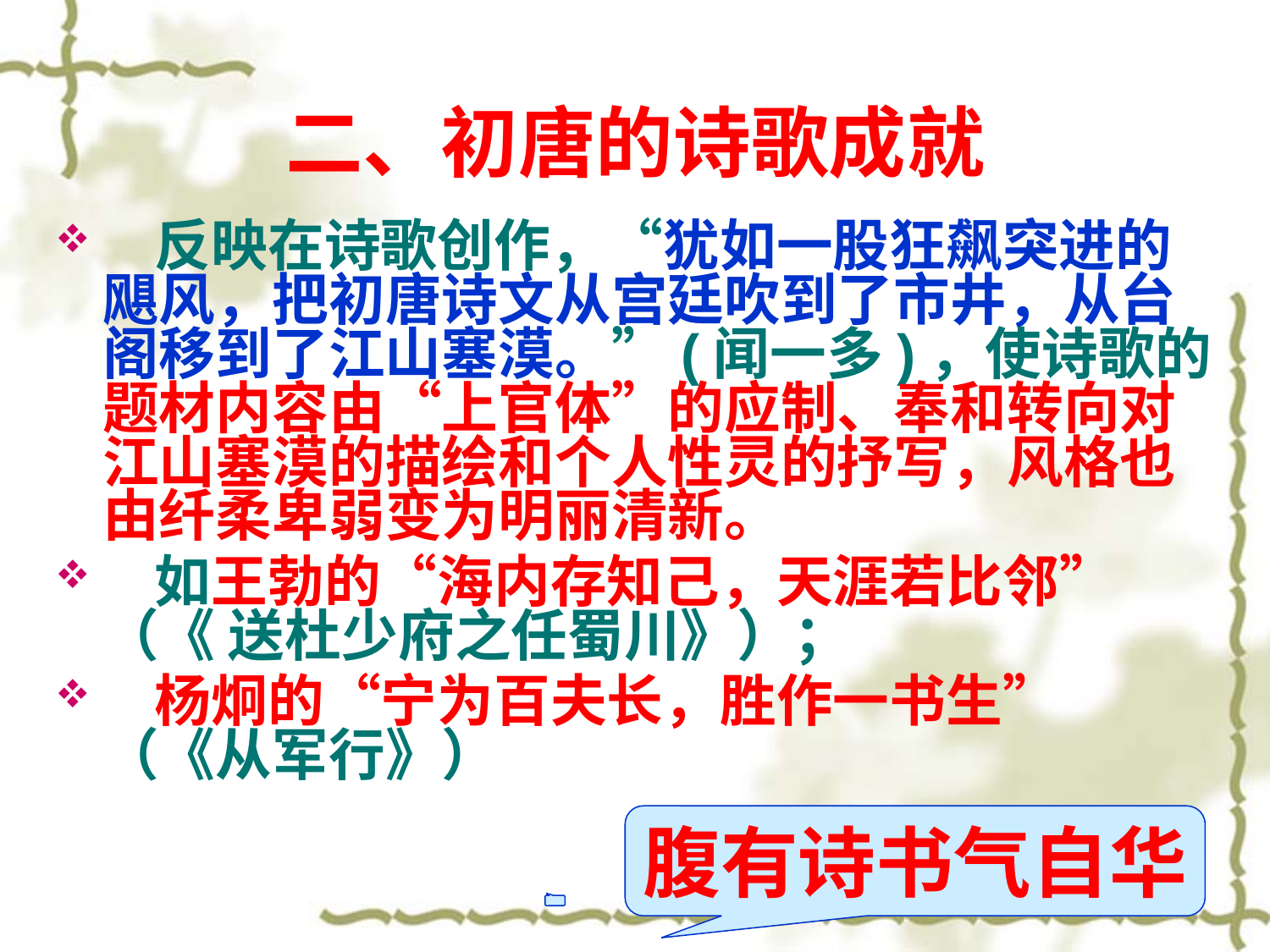

# 二、初唐的诗歌成就
   反映在诗歌创作，“犹如一股狂飙突进的飓风，把初唐诗文从宫廷吹到了市井，从台阁移到了江山塞漠。”(闻一多)，使诗歌的题材内容由“上官体”的应制、奉和转向对江山塞漠的描绘和个人性灵的抒写，风格也由纤柔卑弱变为明丽清新。
   如王勃的“海内存知己，天涯若比邻”（《 送杜少府之任蜀川》）；
   杨炯的“宁为百夫长，胜作一书生”（《从军行》）
腹有诗书气自华